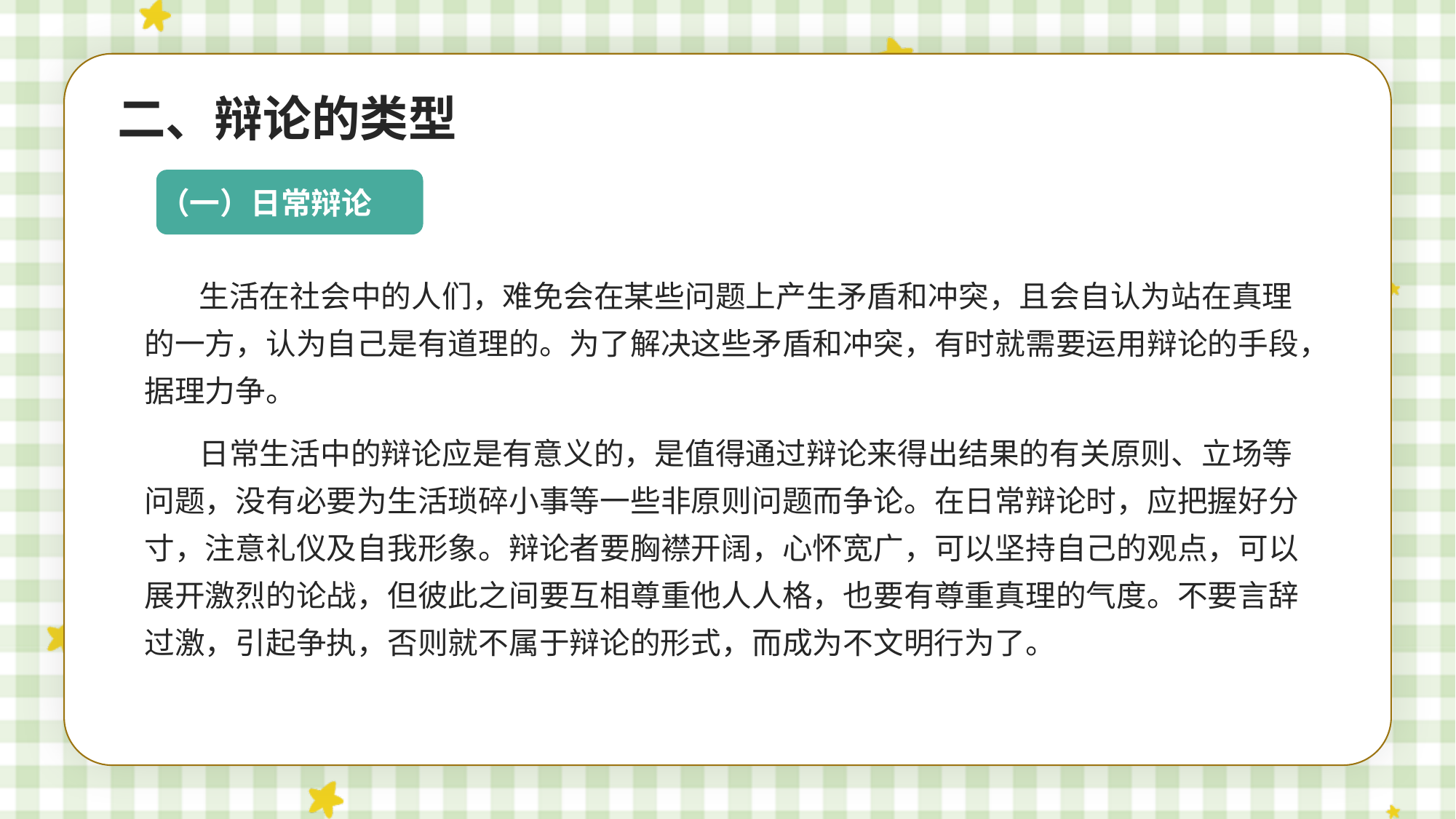

二、辩论的类型
（一）日常辩论
生活在社会中的人们，难免会在某些问题上产生矛盾和冲突，且会自认为站在真理的一方，认为自己是有道理的。为了解决这些矛盾和冲突，有时就需要运用辩论的手段，据理力争。
日常生活中的辩论应是有意义的，是值得通过辩论来得出结果的有关原则、立场等问题，没有必要为生活琐碎小事等一些非原则问题而争论。在日常辩论时，应把握好分寸，注意礼仪及自我形象。辩论者要胸襟开阔，心怀宽广，可以坚持自己的观点，可以展开激烈的论战，但彼此之间要互相尊重他人人格，也要有尊重真理的气度。不要言辞过激，引起争执，否则就不属于辩论的形式，而成为不文明行为了。